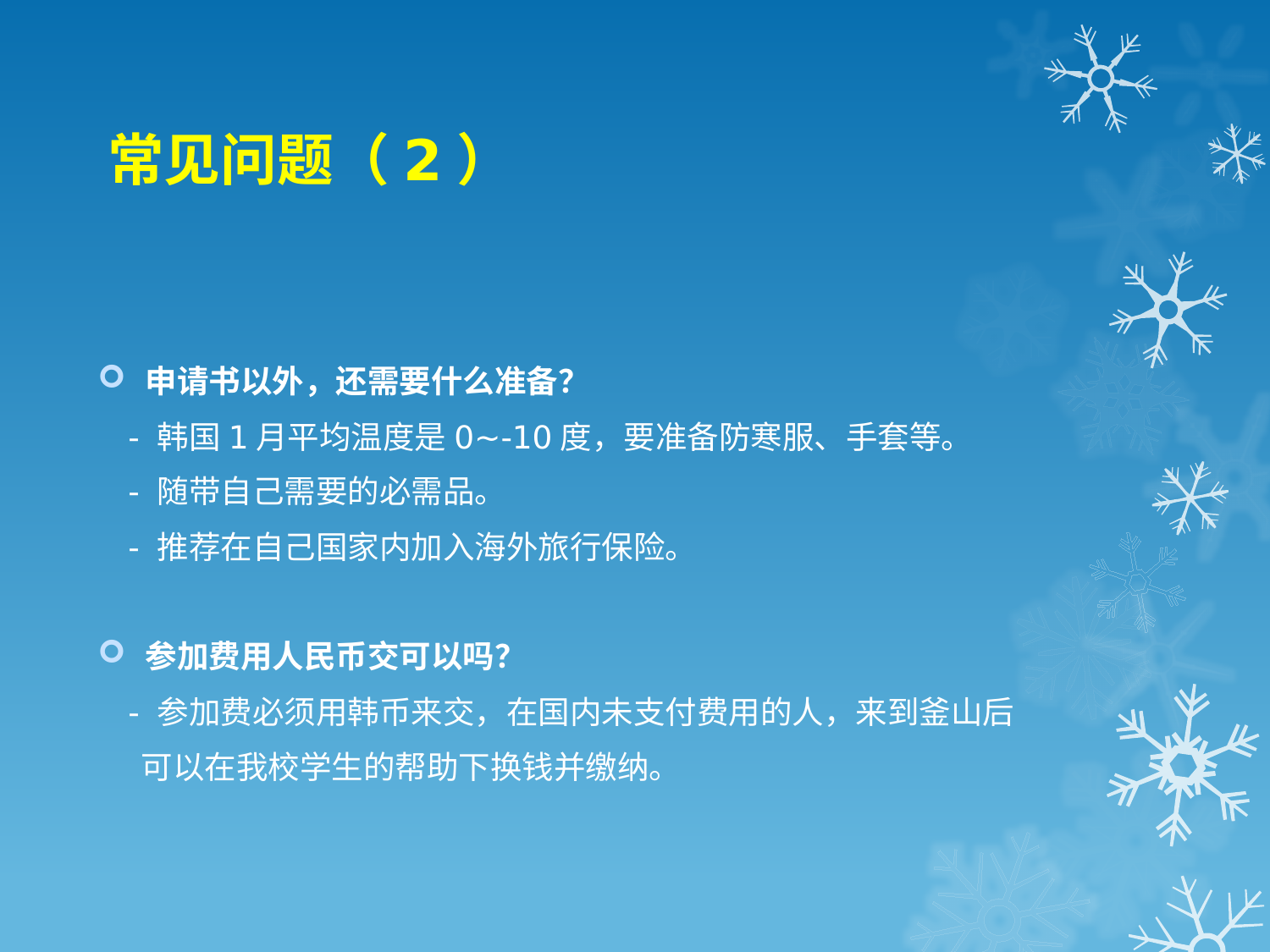

# 常见问题（2）
申请书以外，还需要什么准备？
   - 韩国1月平均温度是0~-10度，要准备防寒服、手套等。
   - 随带自己需要的必需品。
   - 推荐在自己国家内加入海外旅行保险。

参加费用人民币交可以吗？
   - 参加费必须用韩币来交，在国内未支付费用的人，来到釜山后
     可以在我校学生的帮助下换钱并缴纳。